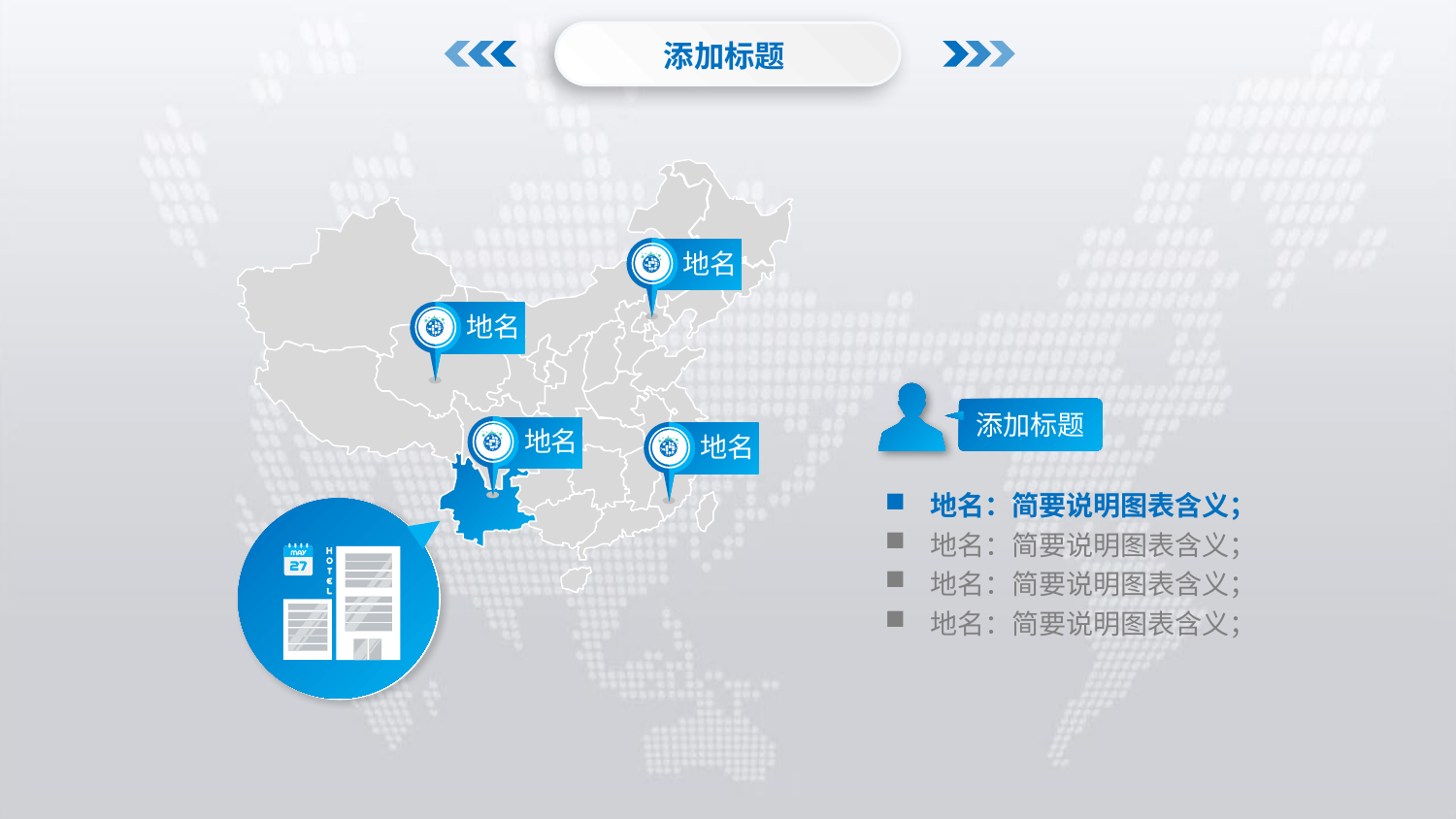

添加标题

地名

地名

添加标题

地名

地名

地名：简要说明图表含义；
地名：简要说明图表含义；
地名：简要说明图表含义；
地名：简要说明图表含义；